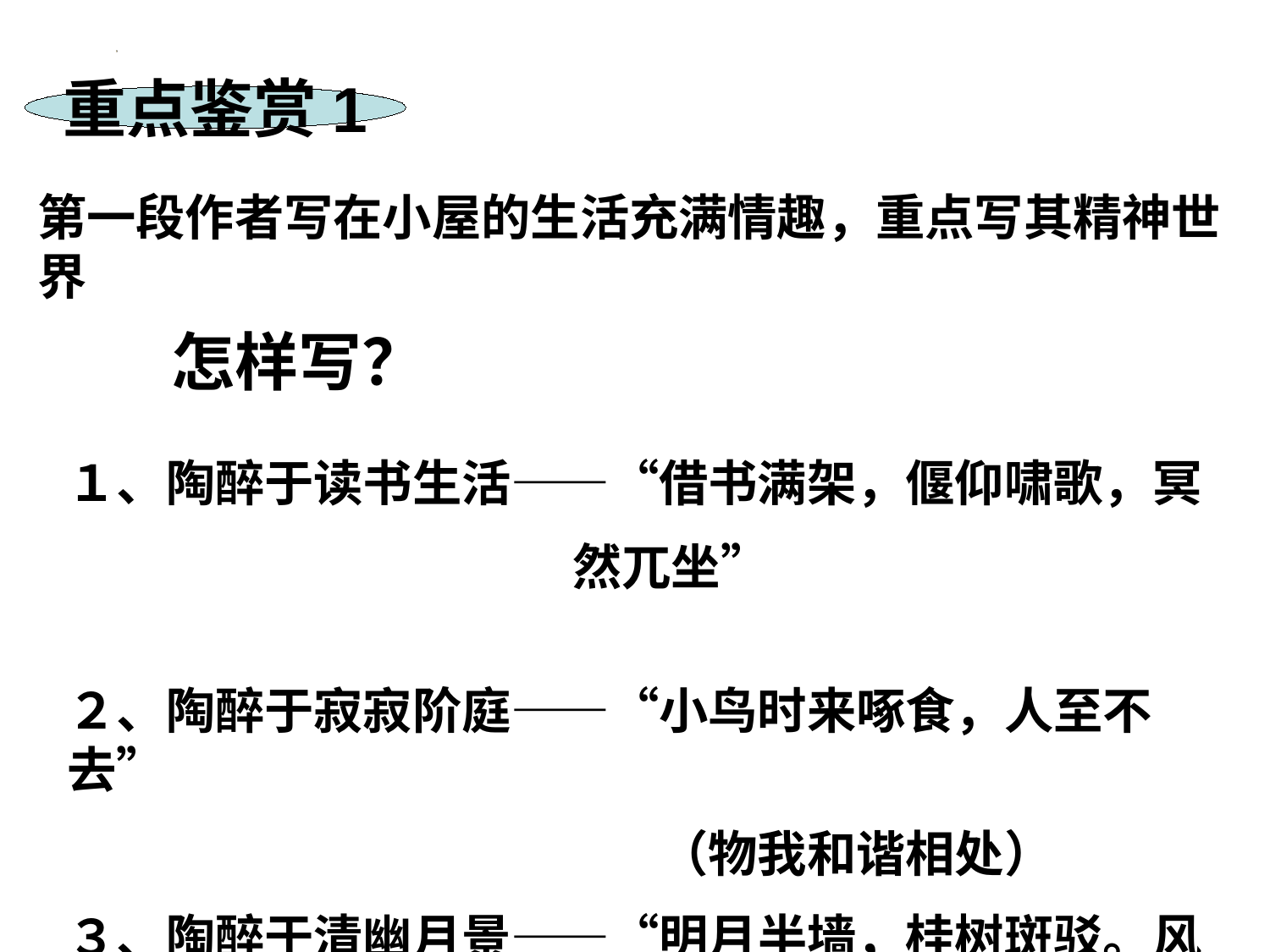

重点鉴赏1
第一段作者写在小屋的生活充满情趣，重点写其精神世界

怎样写？
１、陶醉于读书生活——“借书满架，偃仰啸歌，冥
                                            然兀坐”
２、陶醉于寂寂阶庭——“小鸟时来啄食，人至不去”
　　　　　　　　　　　　（物我和谐相处）
３、陶醉于清幽月景——“明月半墙，桂树斑驳。风
                                  移影动，珊珊可爱”（物我交融）